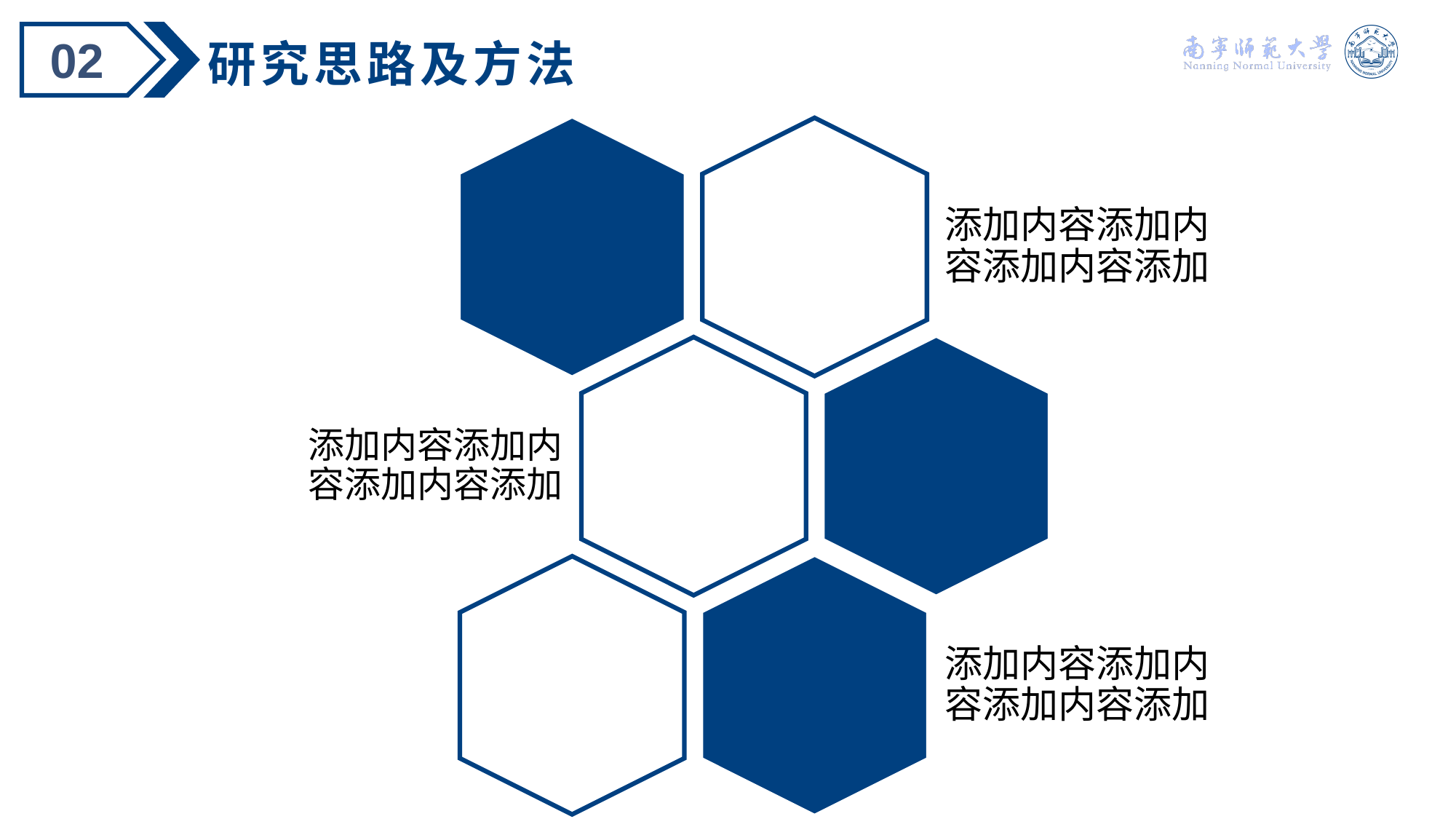

02
研究思路及方法

添加内容添加内容添加内容添加

添加内容添加内容添加内容添加

添加内容添加内容添加内容添加